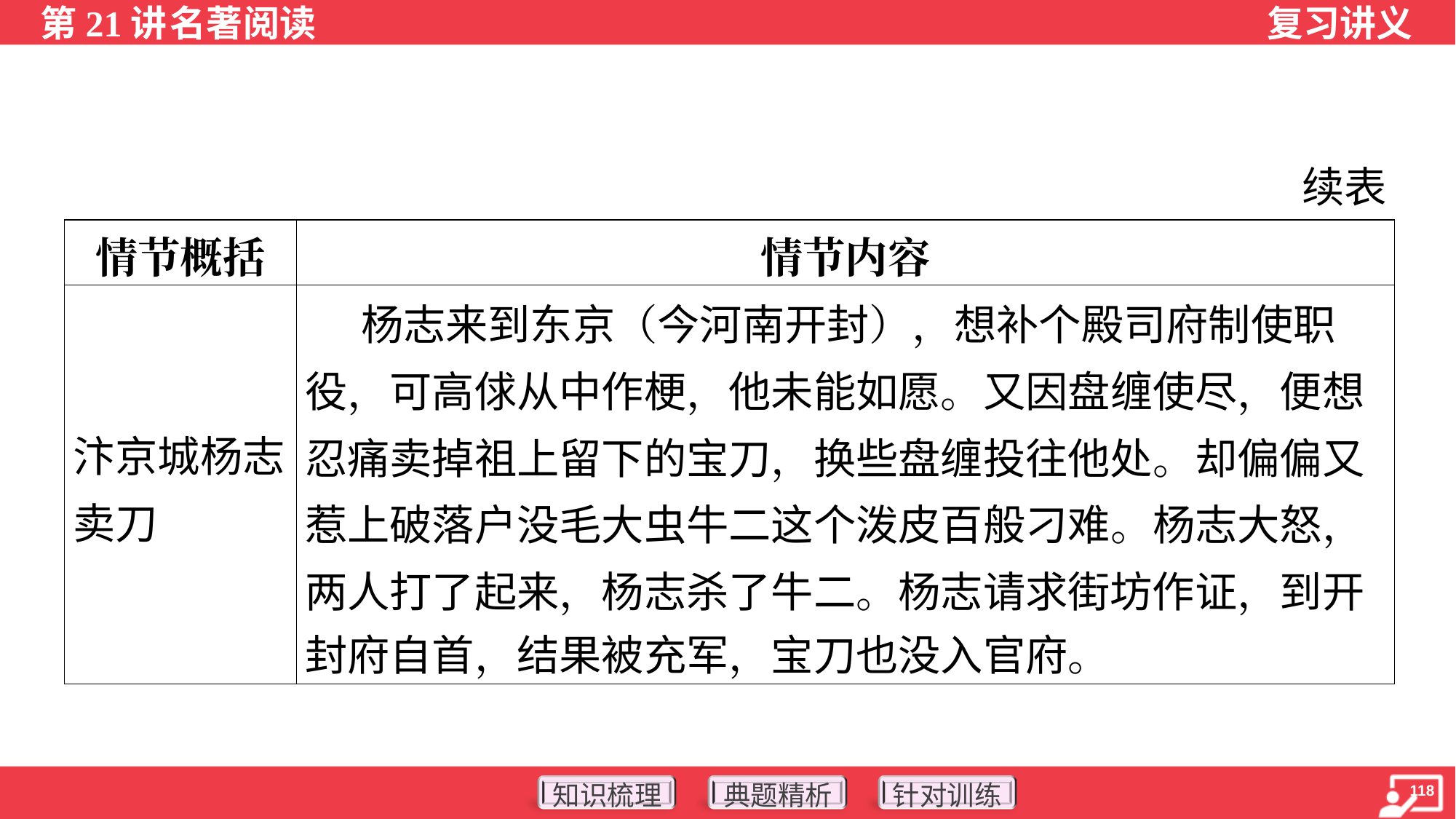

续表
| 情节概括 | 情节内容 |
| --- | --- |
| 汴京城杨志卖刀 | 杨志来到东京（今河南开封），想补个殿司府制使职 役，可高俅从中作梗，他未能如愿。又因盘缠使尽，便想 忍痛卖掉祖上留下的宝刀，换些盘缠投往他处。却偏偏又 惹上破落户没毛大虫牛二这个泼皮百般刁难。杨志大怒， 两人打了起来，杨志杀了牛二。杨志请求街坊作证，到开 封府自首，结果被充军，宝刀也没入官府。 |